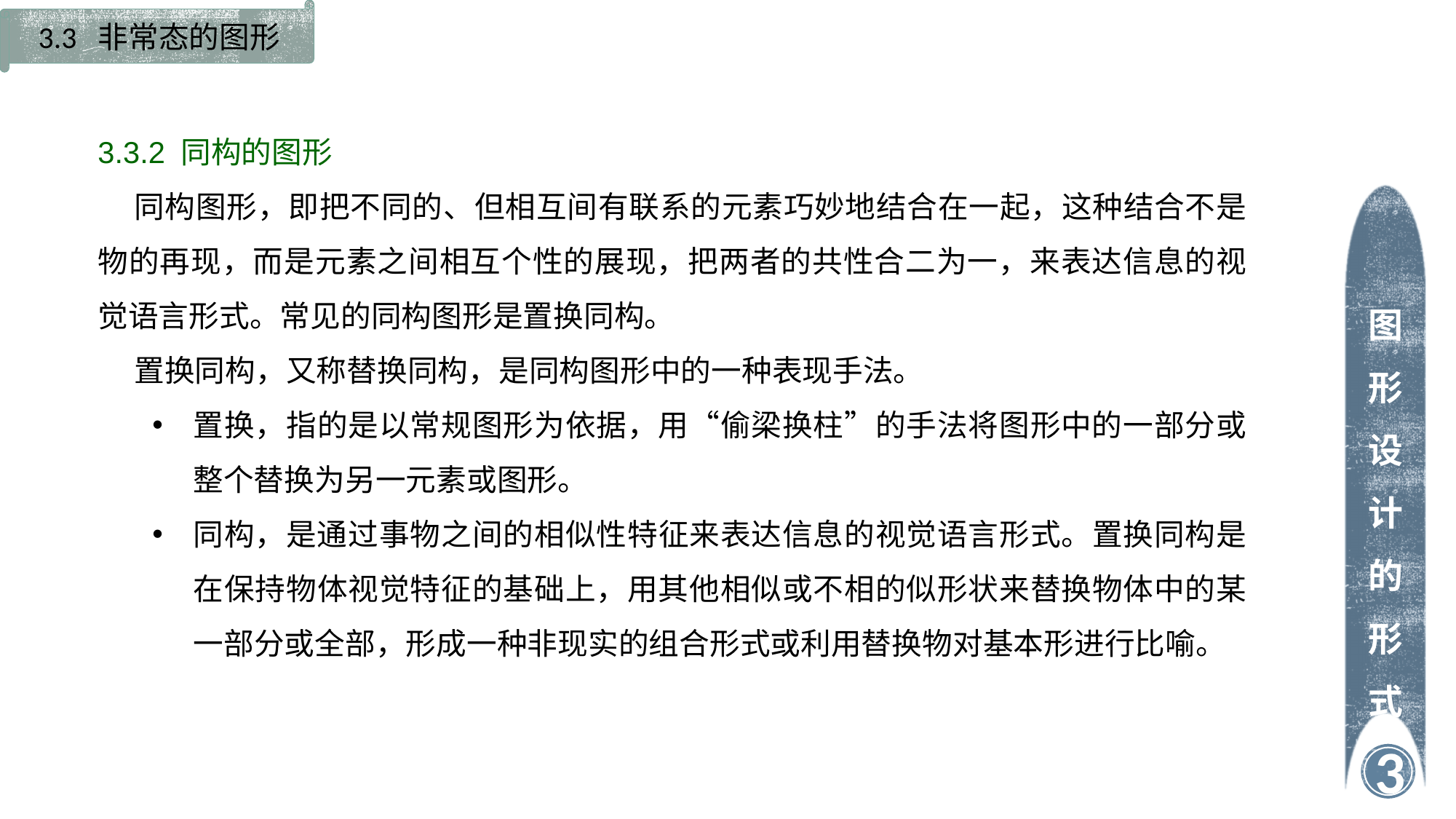

3.3  非常态的图形
3.3.2 同构的图形
同构图形，即把不同的、但相互间有联系的元素巧妙地结合在一起，这种结合不是物的再现，而是元素之间相互个性的展现，把两者的共性合二为一，来表达信息的视觉语言形式。常见的同构图形是置换同构。
置换同构，又称替换同构，是同构图形中的一种表现手法。
置换，指的是以常规图形为依据，用“偷梁换柱”的手法将图形中的一部分或整个替换为另一元素或图形。
同构，是通过事物之间的相似性特征来表达信息的视觉语言形式。置换同构是在保持物体视觉特征的基础上，用其他相似或不相的似形状来替换物体中的某一部分或全部，形成一种非现实的组合形式或利用替换物对基本形进行比喻。
图形设计的形式
3